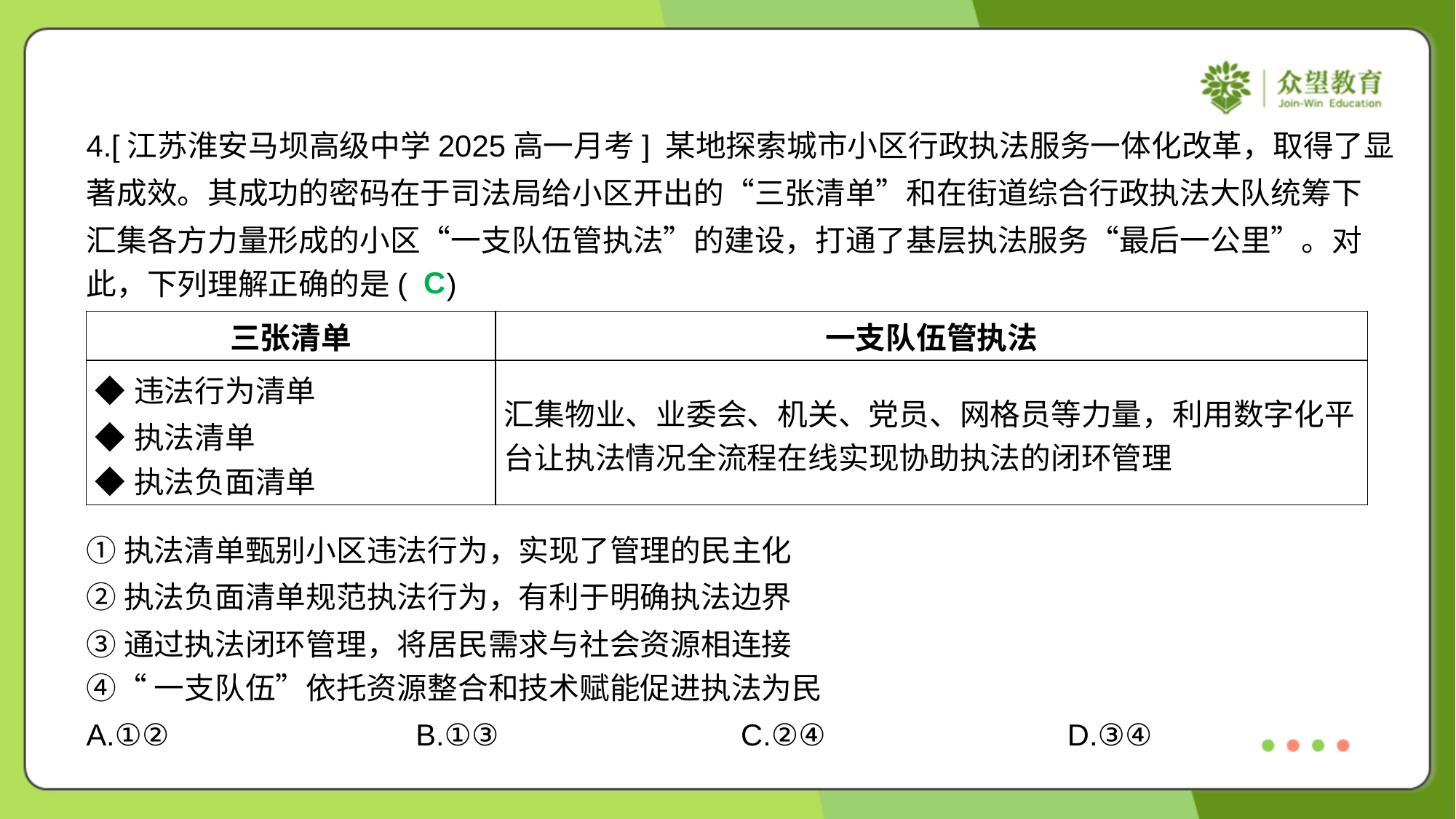

4.[江苏淮安马坝高级中学2025高一月考] 某地探索城市小区行政执法服务一体化改革，取得了显
著成效。其成功的密码在于司法局给小区开出的“三张清单”和在街道综合行政执法大队统筹下
汇集各方力量形成的小区“一支队伍管执法”的建设，打通了基层执法服务“最后一公里”。对
此，下列理解正确的是(     )
C
| 三张清单 | 一支队伍管执法 |
| --- | --- |
| ◆违法行为清单 ◆执法清单 ◆执法负面清单 | 汇集物业、业委会、机关、党员、网格员等力量，利用数字化平 台让执法情况全流程在线实现协助执法的闭环管理 |
①执法清单甄别小区违法行为，实现了管理的民主化
②执法负面清单规范执法行为，有利于明确执法边界
③通过执法闭环管理，将居民需求与社会资源相连接
④“一支队伍”依托资源整合和技术赋能促进执法为民
A.①②	B.①③	C.②④	D.③④